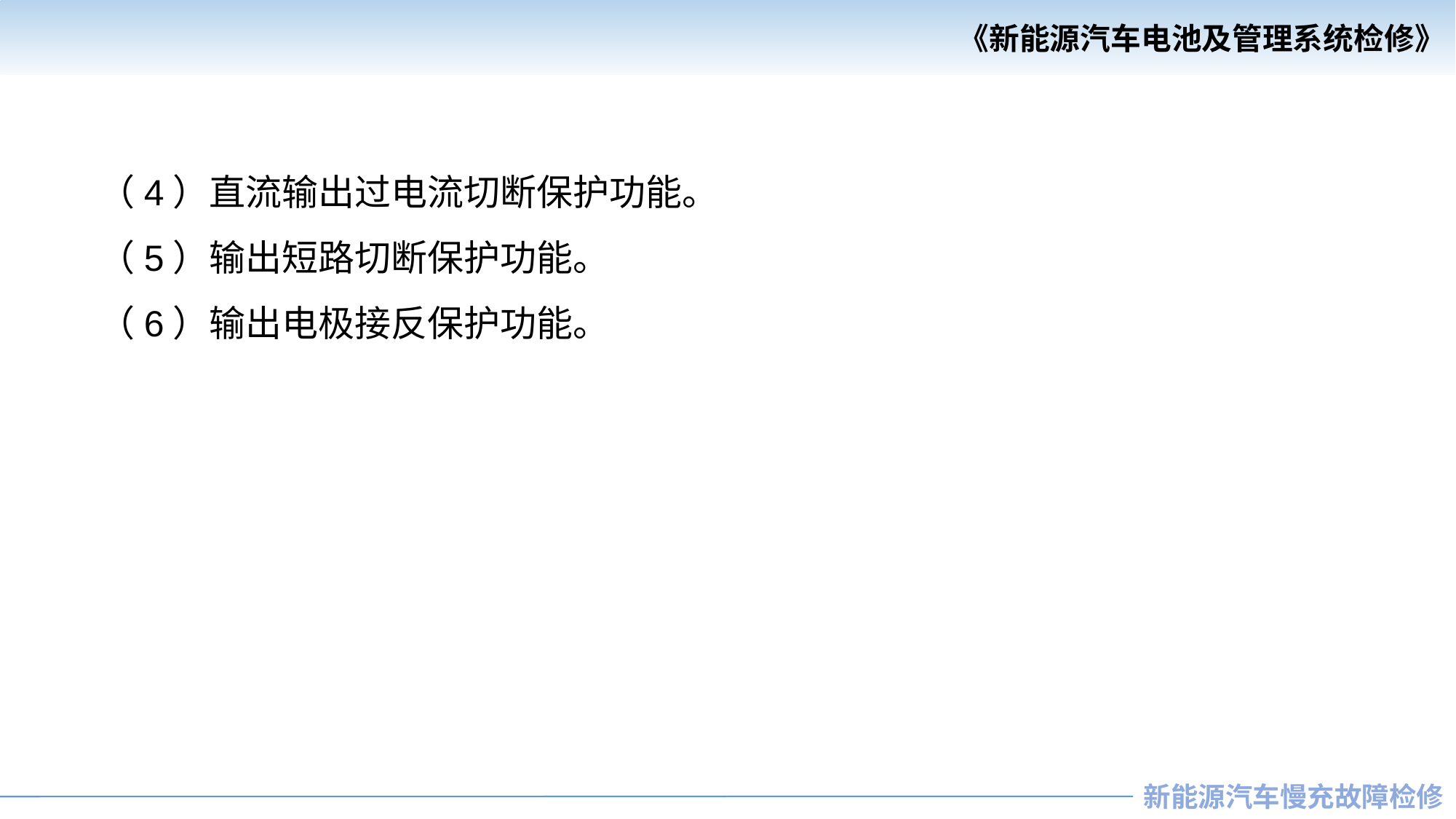

（4）直流输出过电流切断保护功能。
（5）输出短路切断保护功能。
（6）输出电极接反保护功能。